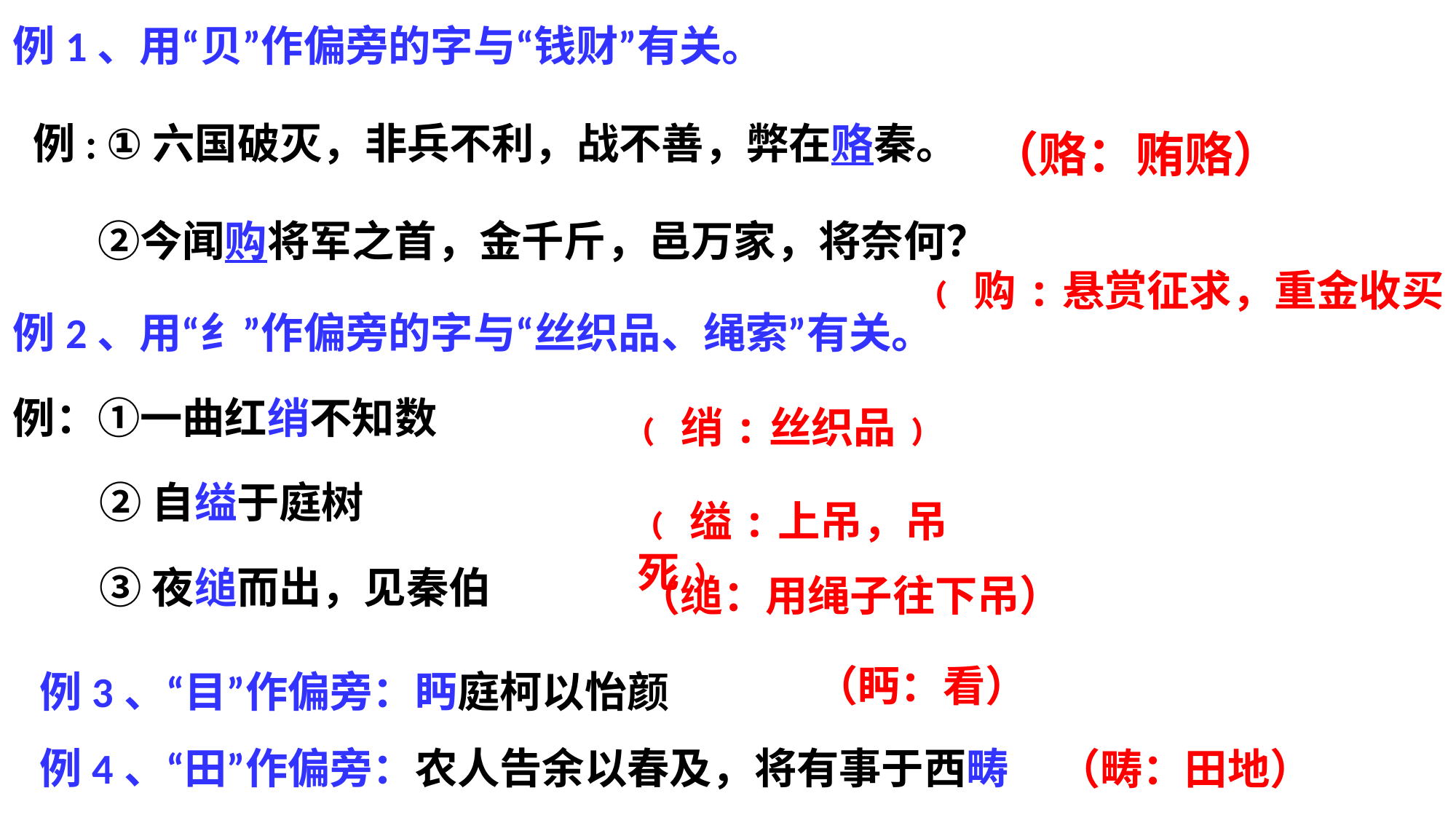

例1、用“贝”作偏旁的字与“钱财”有关。
 例: ①六国破灭，非兵不利，战不善，弊在赂秦。
　　②今闻购将军之首，金千斤，邑万家，将奈何？
（赂：贿赂）
﹙购:悬赏征求，重金收买﹚
例2、用“纟”作偏旁的字与“丝织品、绳索”有关。
例：①一曲红绡不知数
②自缢于庭树
③夜缒而出，见秦伯
﹙绡:丝织品﹚
﹙缢:上吊，吊死﹚
（缒：用绳子往下吊）
例3、“目”作偏旁：眄庭柯以怡颜
例4、“田”作偏旁：农人告余以春及，将有事于西畴
（眄：看）
（畴：田地）